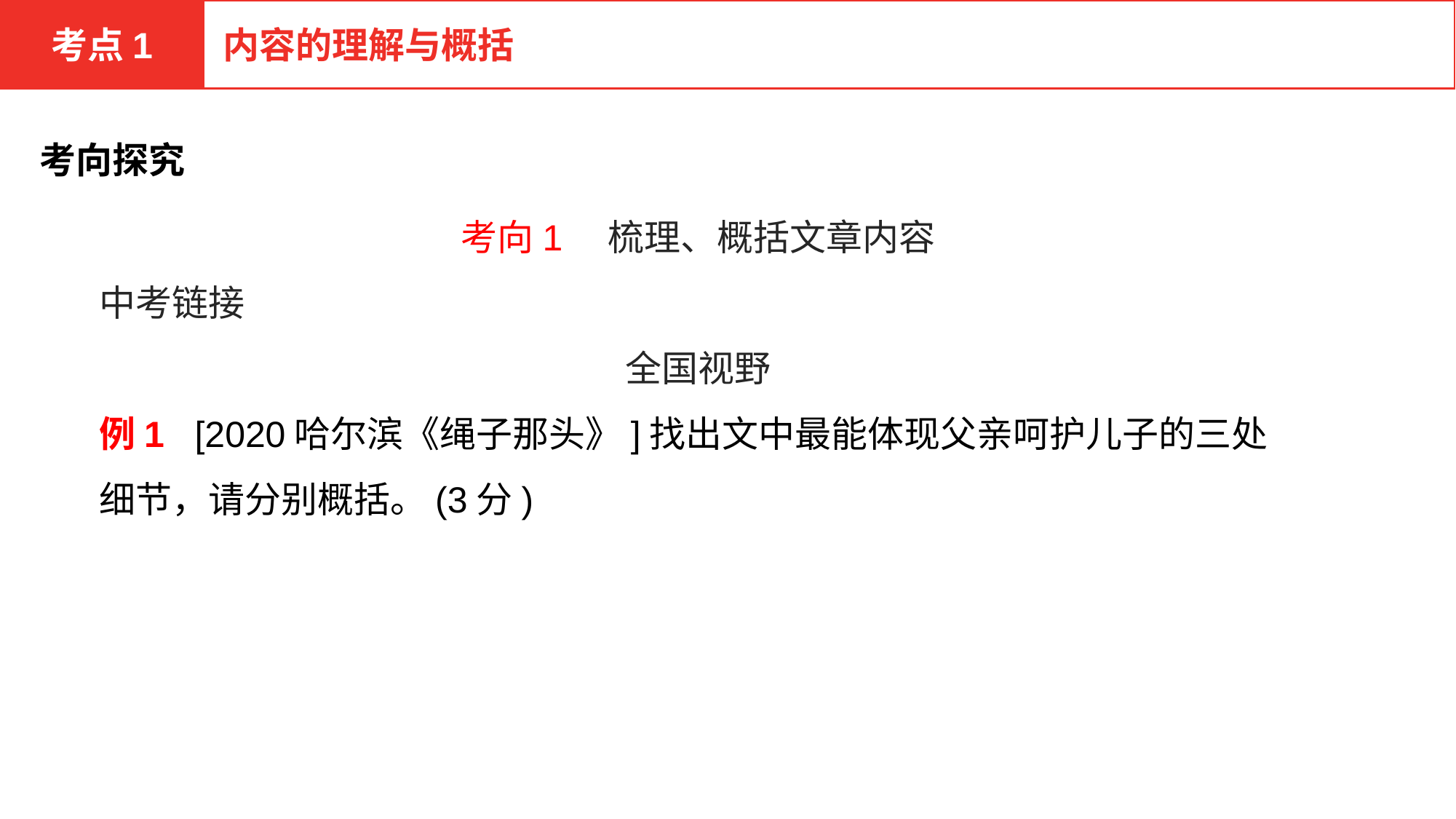

考点1
内容的理解与概括
考向探究
考向1　梳理、概括文章内容
中考链接
全国视野
例1   [2020哈尔滨《绳子那头》]找出文中最能体现父亲呵护儿子的三处细节，请分别概括。(3分)